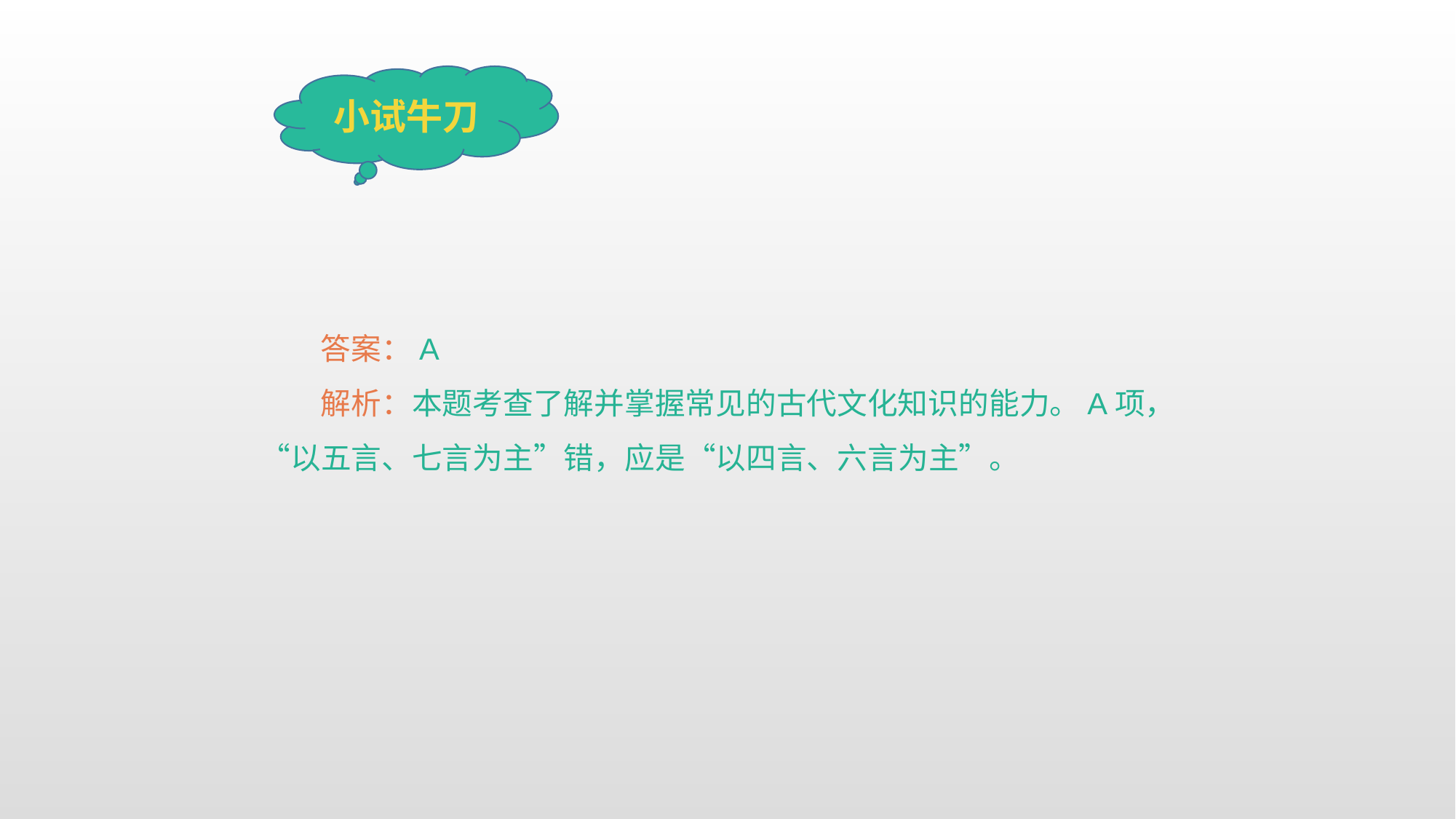

小试牛刀
答案：A
解析：本题考查了解并掌握常见的古代文化知识的能力。A项，“以五言、七言为主”错，应是“以四言、六言为主”。